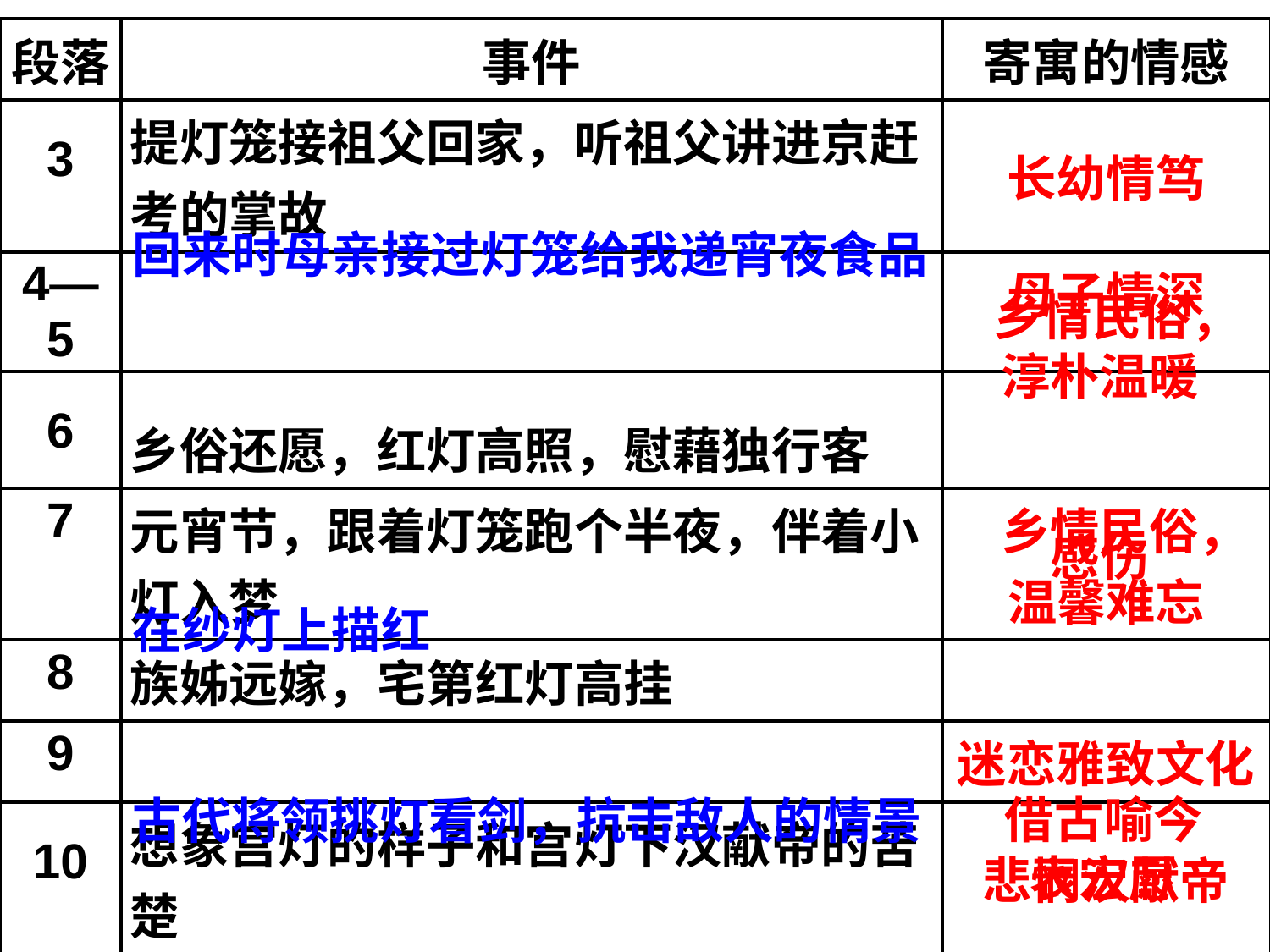

| 段落 | 事件 | 寄寓的情感 |
| --- | --- | --- |
| 3 | 提灯笼接祖父回家，听祖父讲进京赶考的掌故 | 长幼情笃 |
| 4—5 |  | 母子情深 |
| 6 | 乡俗还愿，红灯高照，慰藉独行客 |  |
| 7 | 元宵节，跟着灯笼跑个半夜，伴着小灯入梦 | 乡情民俗，温馨难忘 |
| 8 | 族姊远嫁，宅第红灯高挂 |  |
| 9 |  | 迷恋雅致文化 |
| 10 | 想象宫灯的样子和宫灯下汉献帝的苦楚 | 悲悯汉献帝 |
| 11 |  |  |
回来时母亲接过灯笼给我递宵夜食品
  乡情民俗，淳朴温暖
感伤
在纱灯上描红
古代将领挑灯看剑，抗击敌人的情景
借古喻今
表宏愿